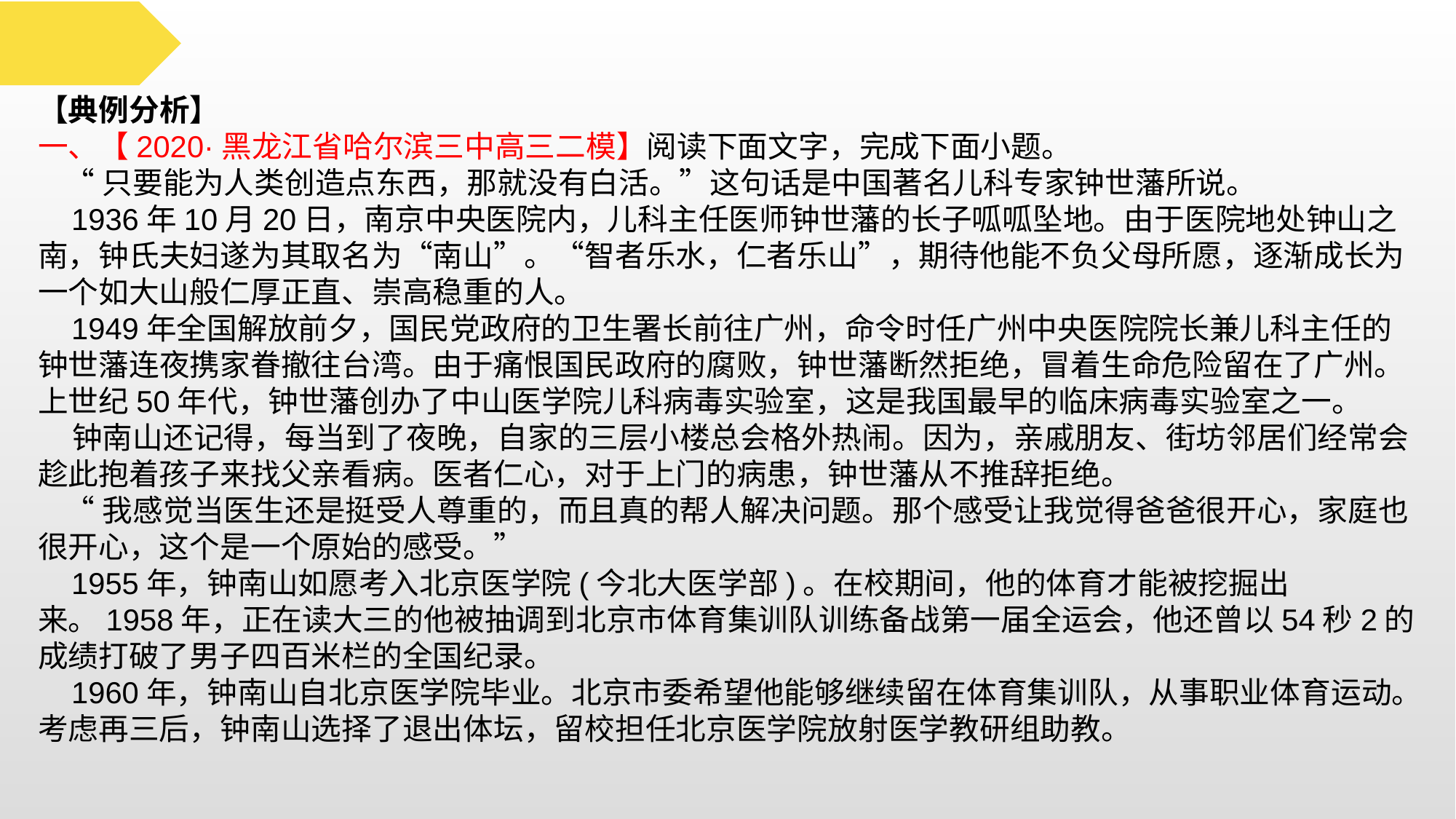

【典例分析】
一、【2020·黑龙江省哈尔滨三中高三二模】阅读下面文字，完成下面小题。
    “只要能为人类创造点东西，那就没有白活。”这句话是中国著名儿科专家钟世藩所说。
    1936年10月20日，南京中央医院内，儿科主任医师钟世藩的长子呱呱坠地。由于医院地处钟山之南，钟氏夫妇遂为其取名为“南山”。“智者乐水，仁者乐山”，期待他能不负父母所愿，逐渐成长为一个如大山般仁厚正直、崇高稳重的人。
    1949年全国解放前夕，国民党政府的卫生署长前往广州，命令时任广州中央医院院长兼儿科主任的钟世藩连夜携家眷撤往台湾。由于痛恨国民政府的腐败，钟世藩断然拒绝，冒着生命危险留在了广州。上世纪50年代，钟世藩创办了中山医学院儿科病毒实验室，这是我国最早的临床病毒实验室之一。
    钟南山还记得，每当到了夜晚，自家的三层小楼总会格外热闹。因为，亲戚朋友、街坊邻居们经常会趁此抱着孩子来找父亲看病。医者仁心，对于上门的病患，钟世藩从不推辞拒绝。
    “我感觉当医生还是挺受人尊重的，而且真的帮人解决问题。那个感受让我觉得爸爸很开心，家庭也很开心，这个是一个原始的感受。”
    1955年，钟南山如愿考入北京医学院(今北大医学部)。在校期间，他的体育才能被挖掘出来。1958年，正在读大三的他被抽调到北京市体育集训队训练备战第一届全运会，他还曾以54秒2的成绩打破了男子四百米栏的全国纪录。
    1960年，钟南山自北京医学院毕业。北京市委希望他能够继续留在体育集训队，从事职业体育运动。考虑再三后，钟南山选择了退出体坛，留校担任北京医学院放射医学教研组助教。